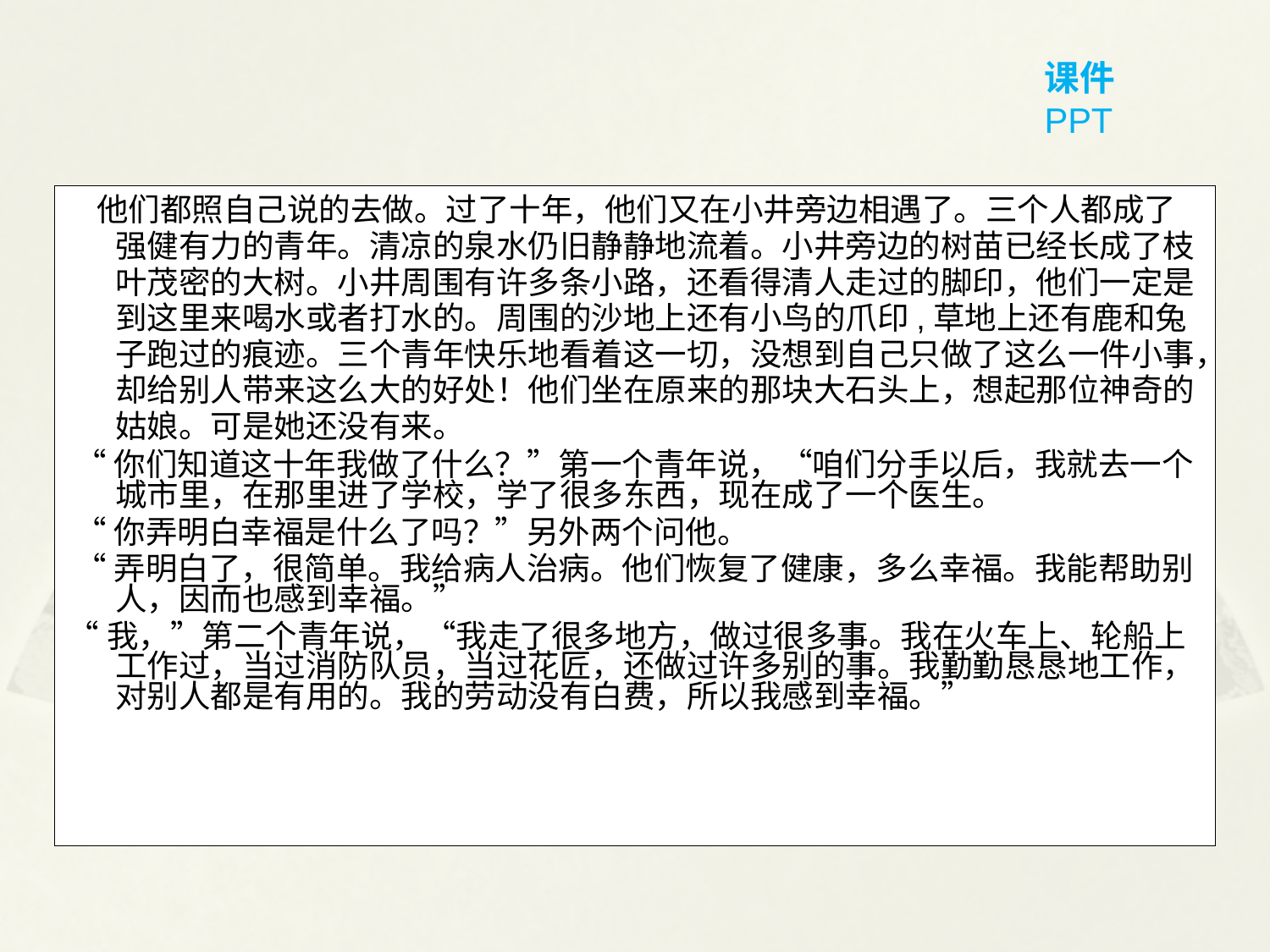

课件PPT
   他们都照自己说的去做。过了十年，他们又在小井旁边相遇了。三个人都成了强健有力的青年。清凉的泉水仍旧静静地流着。小井旁边的树苗已经长成了枝叶茂密的大树。小井周围有许多条小路，还看得清人走过的脚印，他们一定是到这里来喝水或者打水的。周围的沙地上还有小鸟的爪印,草地上还有鹿和兔子跑过的痕迹。三个青年快乐地看着这一切，没想到自己只做了这么一件小事，却给别人带来这么大的好处！他们坐在原来的那块大石头上，想起那位神奇的姑娘。可是她还没有来。
 “你们知道这十年我做了什么？”第一个青年说，“咱们分手以后，我就去一个城市里，在那里进了学校，学了很多东西，现在成了一个医生。
 “你弄明白幸福是什么了吗？”另外两个问他。
 “弄明白了，很简单。我给病人治病。他们恢复了健康，多么幸福。我能帮助别人，因而也感到幸福。”
“我，”第二个青年说，“我走了很多地方，做过很多事。我在火车上、轮船上工作过，当过消防队员，当过花匠，还做过许多别的事。我勤勤恳恳地工作，对别人都是有用的。我的劳动没有白费，所以我感到幸福。”